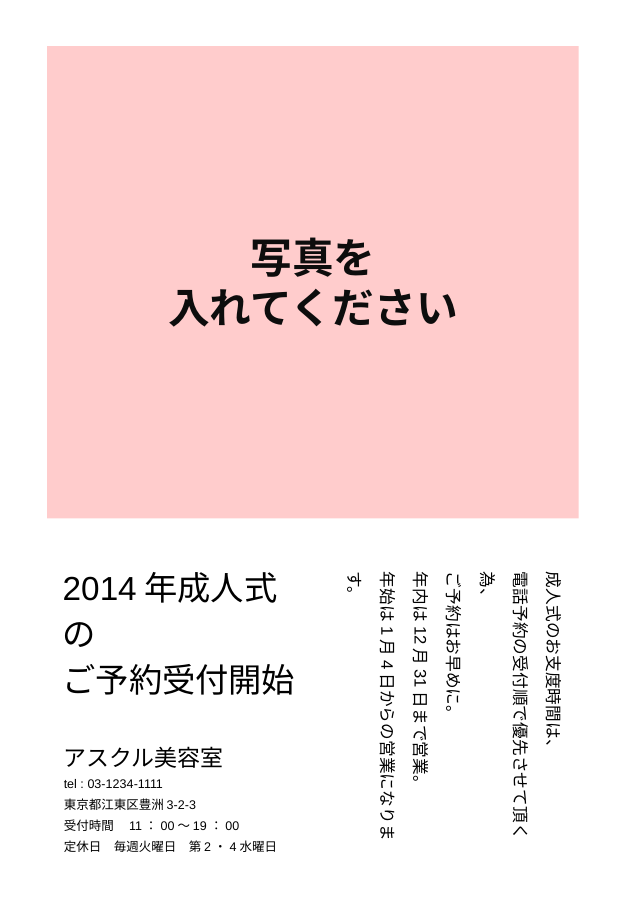

写真を
入れてください
2014年成人式の
ご予約受付開始
成人式のお支度時間は、
電話予約の受付順で優先させて頂く為、
ご予約はお早めに。
年内は12月31日まで営業。
年始は1月4日からの営業になります。
アスクル美容室
tel : 03-1234-1111
東京都江東区豊洲3-2-3
受付時間　11：00〜19：00
定休日　毎週火曜日　第2・4水曜日